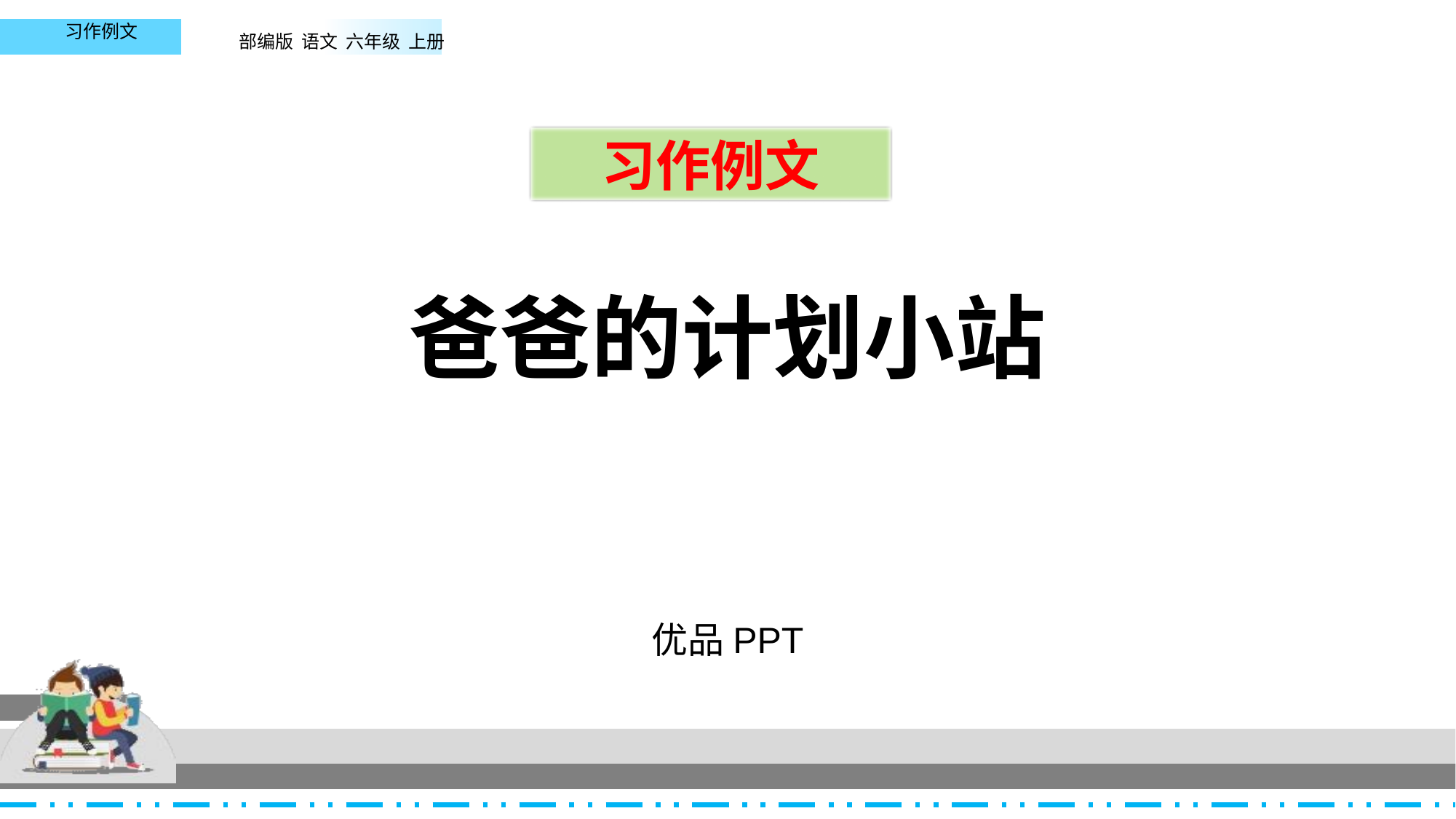

部编版  语文  六年级  上册
习作例文
爸爸的计划小站
优品PPT